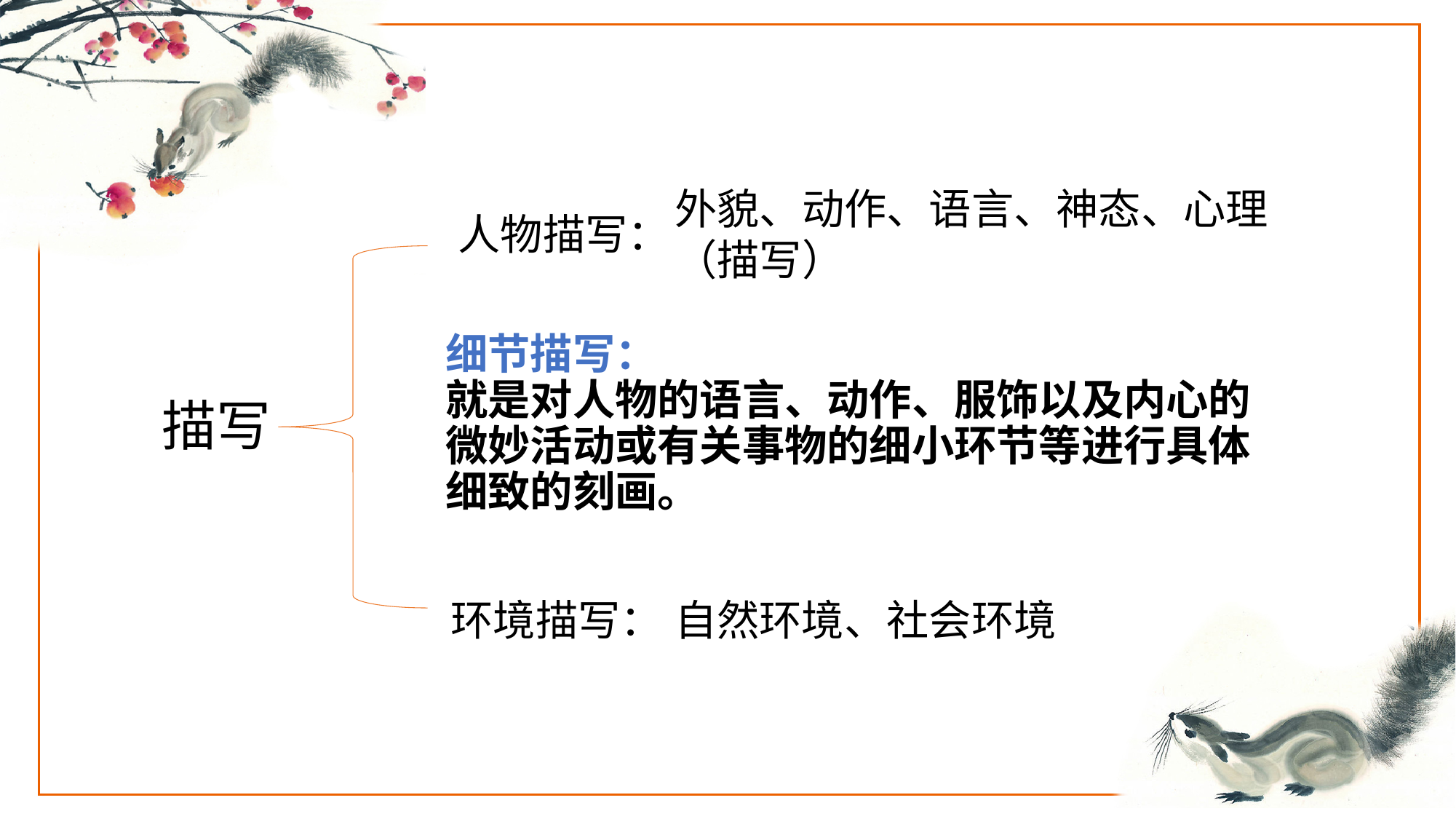

外貌、动作、语言、神态、心理（描写）
人物描写：

细节描写：
就是对人物的语言、动作、服饰以及内心的微妙活动或有关事物的细小环节等进行具体细致的刻画。
描写
环境描写：
自然环境、社会环境